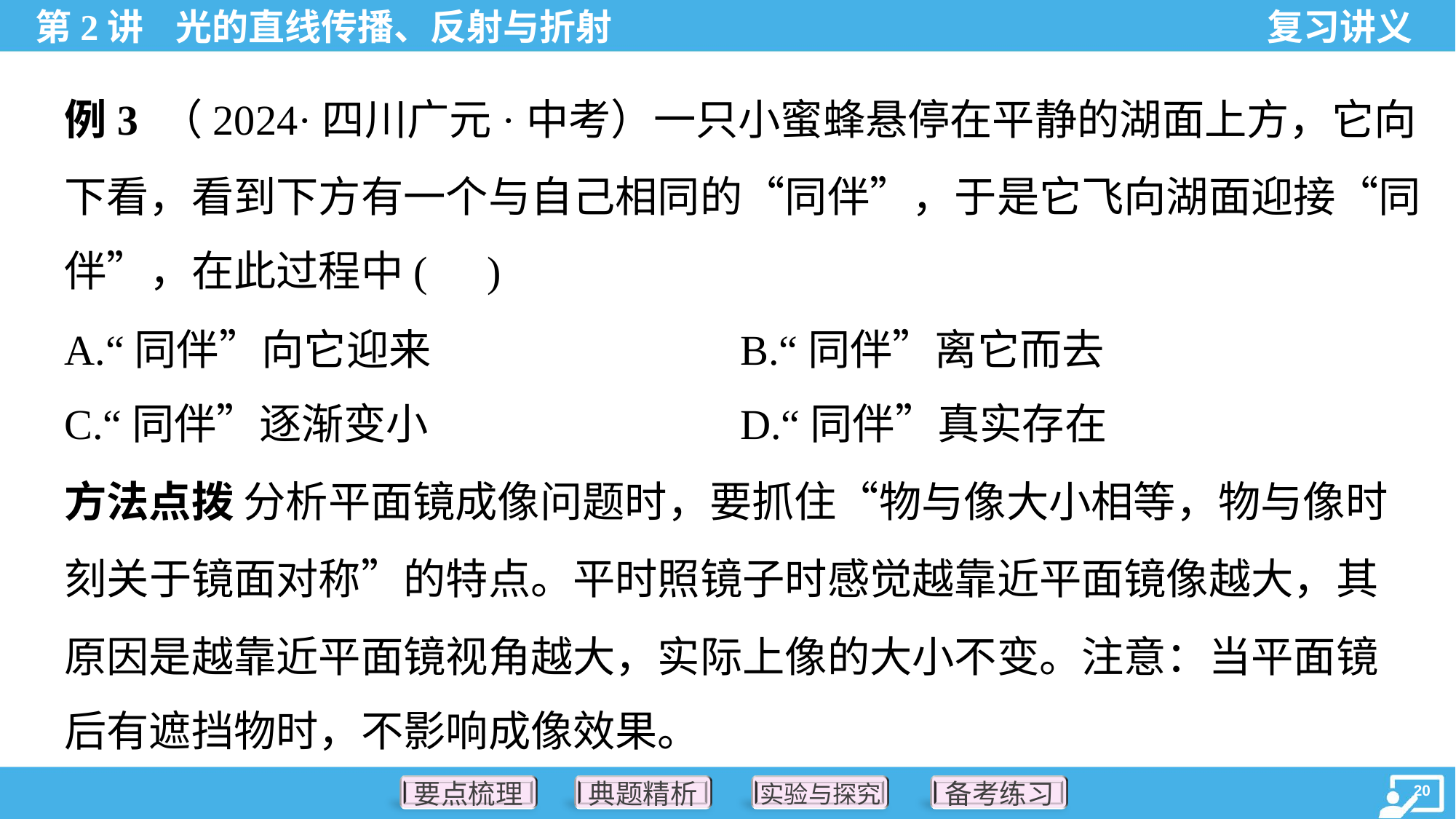

例3 （2024·四川广元·中考）一只小蜜蜂悬停在平静的湖面上方，它向
下看，看到下方有一个与自己相同的“同伴”，于是它飞向湖面迎接“同
伴”，在此过程中(     )
A.“同伴”向它迎来	B.“同伴”离它而去
C.“同伴”逐渐变小	D.“同伴”真实存在
方法点拨 分析平面镜成像问题时，要抓住“物与像大小相等，物与像时
刻关于镜面对称”的特点。平时照镜子时感觉越靠近平面镜像越大，其
原因是越靠近平面镜视角越大，实际上像的大小不变。注意：当平面镜
后有遮挡物时，不影响成像效果。